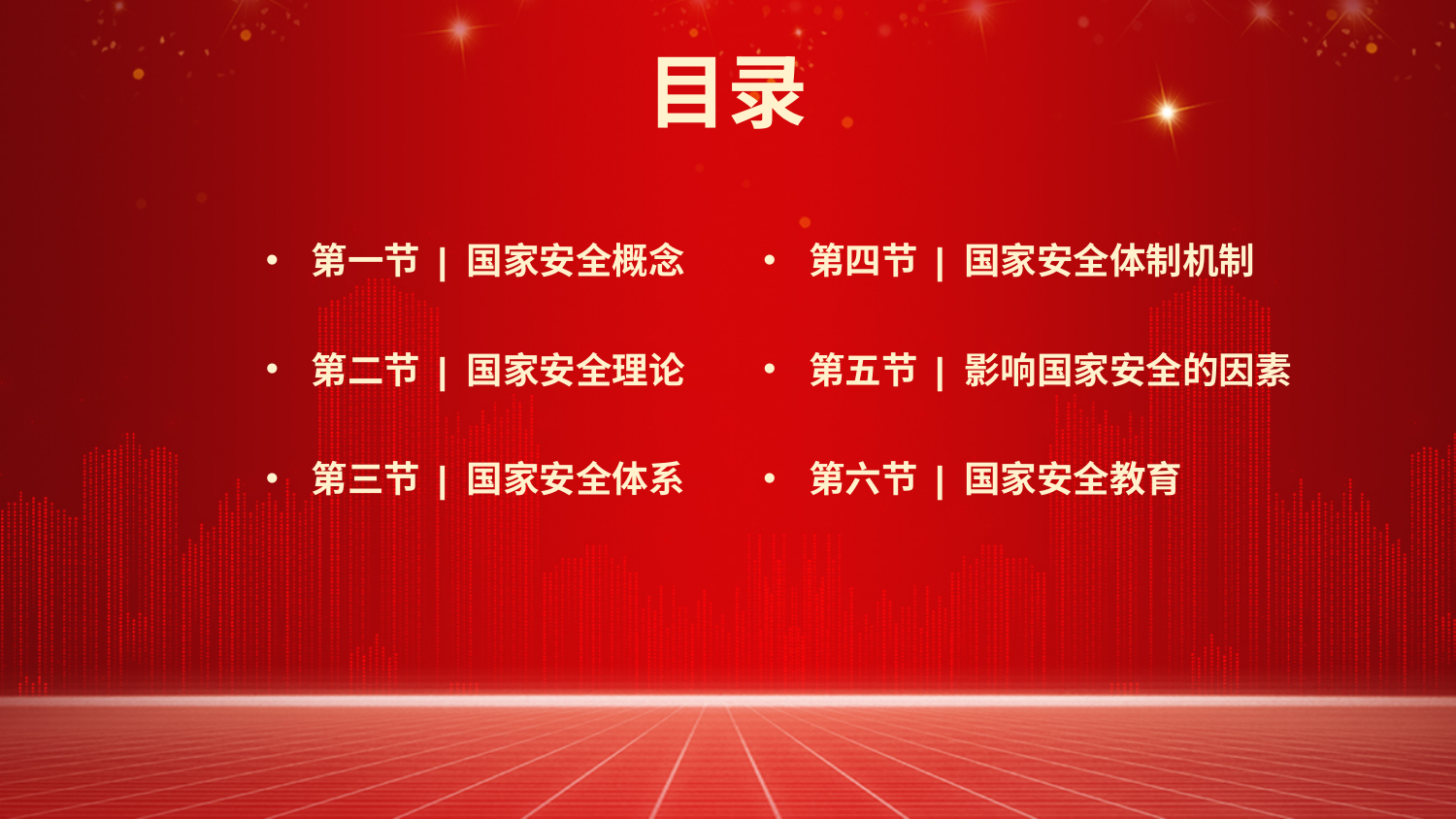

目录
第一节 | 国家安全概念
第二节 | 国家安全理论
第三节 | 国家安全体系

第四节 | 国家安全体制机制
第五节 | 影响国家安全的因素
第六节 | 国家安全教育